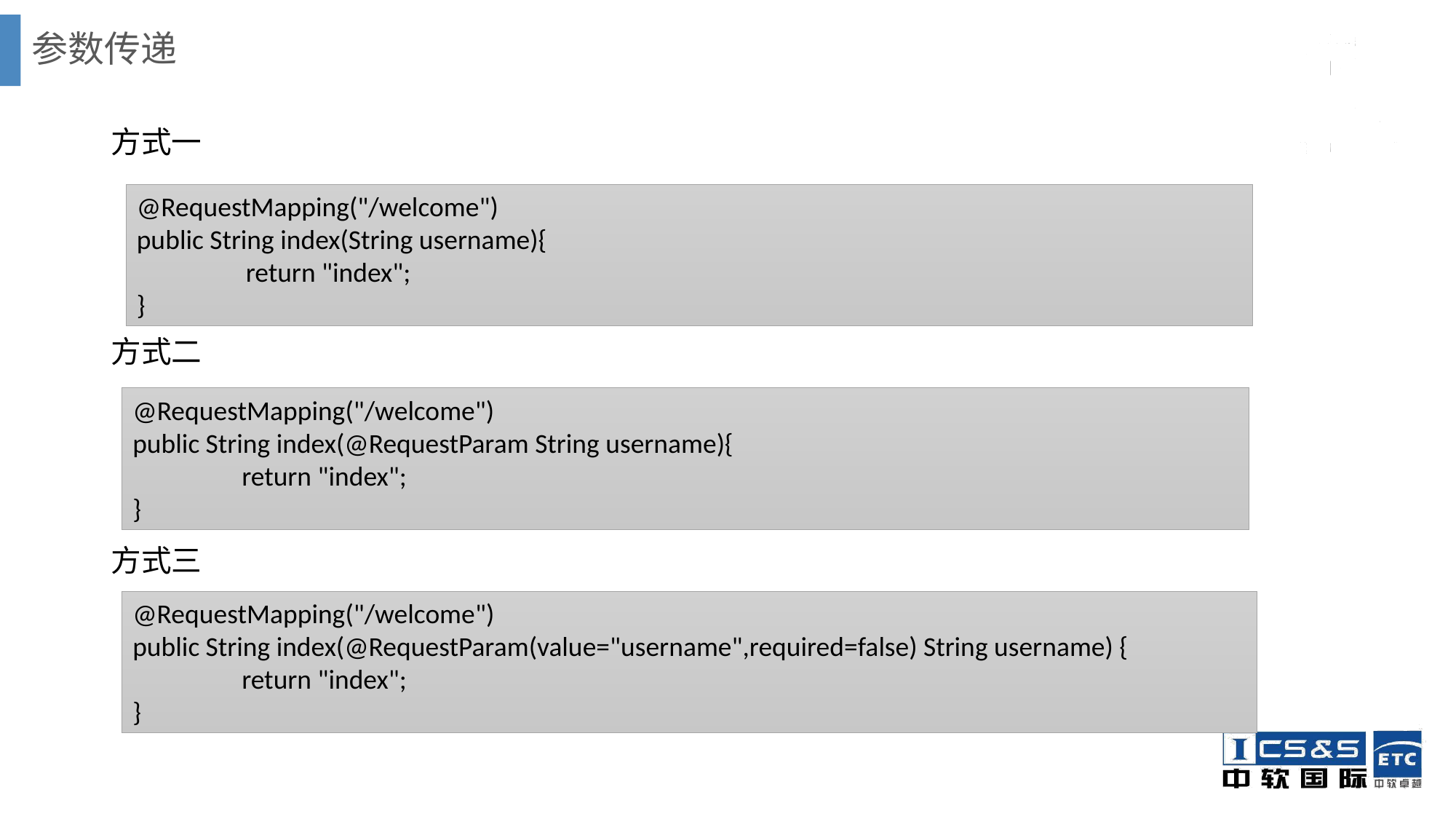

# 参数传递
方式一

方式二

方式三

@RequestMapping("/welcome")
public String index(String username){
	return "index";
}
@RequestMapping("/welcome")
public String index(@RequestParam String username){
	return "index";
}
@RequestMapping("/welcome")
public String index(@RequestParam(value="username",required=false) String username) {
	return "index";
}